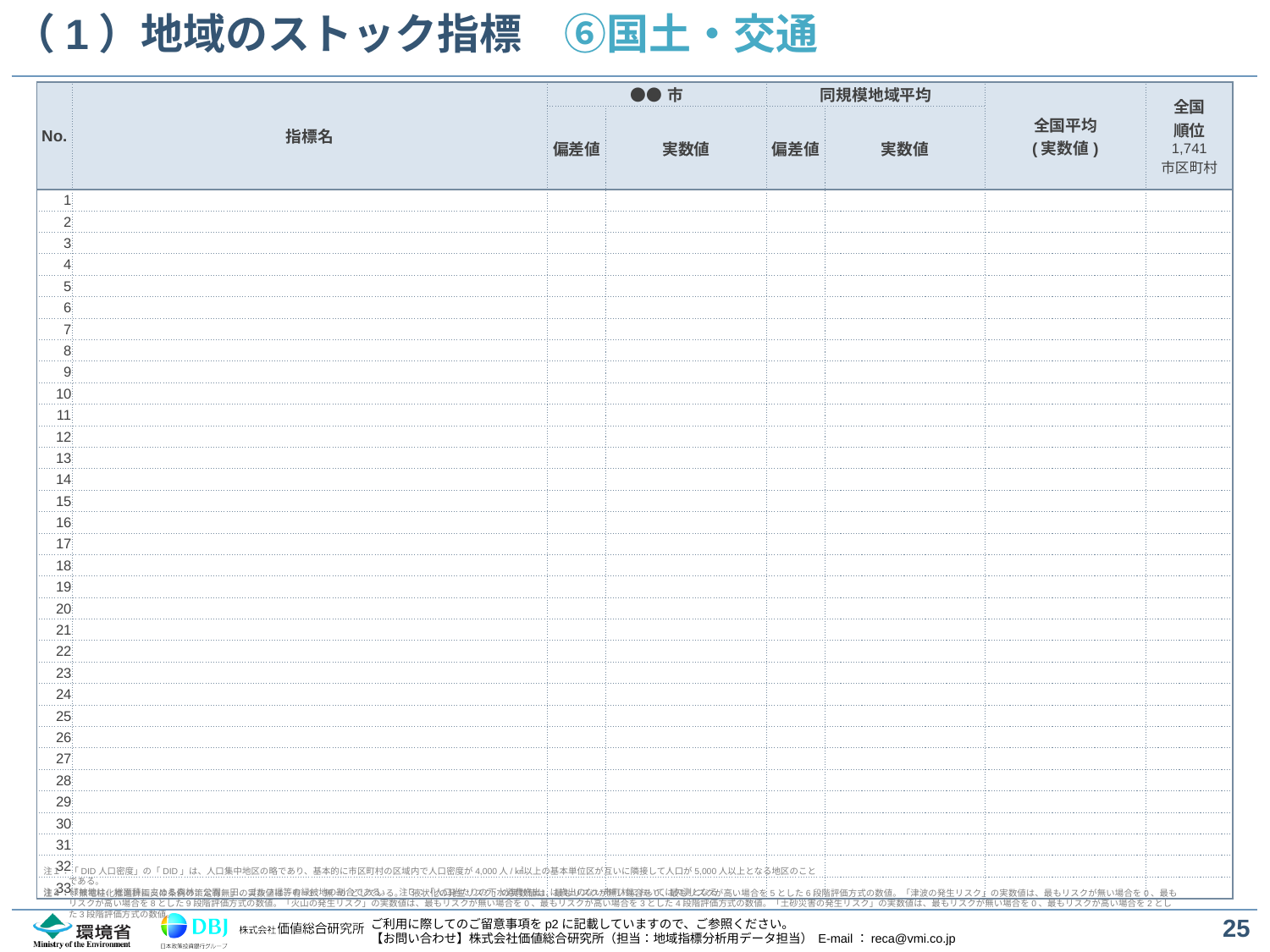

# （1）地域のストック指標　⑥国土・交通
| No. | 指標名 | ●●市 |  | 同規模地域平均 |  | 全国平均 (実数値) | 全国 順位 1,741 市区町村 |
| --- | --- | --- | --- | --- | --- | --- | --- |
|  |  | 偏差値 | 実数値 | 偏差値 | 実数値 |  |  |
| 1 |  |  |  |  |  |  |  |
| 2 |  |  |  |  |  |  |  |
| 3 |  |  |  |  |  |  |  |
| 4 |  |  |  |  |  |  |  |
| 5 |  |  |  |  |  |  |  |
| 6 |  |  |  |  |  |  |  |
| 7 |  |  |  |  |  |  |  |
| 8 |  |  |  |  |  |  |  |
| 9 |  |  |  |  |  |  |  |
| 10 |  |  |  |  |  |  |  |
| 11 |  |  |  |  |  |  |  |
| 12 |  |  |  |  |  |  |  |
| 13 |  |  |  |  |  |  |  |
| 14 |  |  |  |  |  |  |  |
| 15 |  |  |  |  |  |  |  |
| 16 |  |  |  |  |  |  |  |
| 17 |  |  |  |  |  |  |  |
| 18 |  |  |  |  |  |  |  |
| 19 |  |  |  |  |  |  |  |
| 20 |  |  |  |  |  |  |  |
| 21 |  |  |  |  |  |  |  |
| 22 |  |  |  |  |  |  |  |
| 23 |  |  |  |  |  |  |  |
| 24 |  |  |  |  |  |  |  |
| 25 |  |  |  |  |  |  |  |
| 26 |  |  |  |  |  |  |  |
| 27 |  |  |  |  |  |  |  |
| 28 |  |  |  |  |  |  |  |
| 29 |  |  |  |  |  |  |  |
| 30 |  |  |  |  |  |  |  |
| 31 |  |  |  |  |  |  |  |
| 32 |  |  |  |  |  |  |  |
| 33 |  |  |  |  |  |  |  |
注１：「DID人口密度」の「DID」は、人口集中地区の略であり、基本的に市区町村の区域内で人口密度が4,000人/㎢以上の基本単位区が互いに隣接して人口が5,000人以上となる地区のことである。
注２：緑被地は、総面積に占める森林、公園、田、ゴルフ場等の緑被地の割合である。　注３：「人口当たりの下水道費歳出」は歳出のない市町村においては欠測となる
注４：「無電柱化推進計画又は条例の策定有無」の実数値は、有=1、無=0 としている。「液状化の発生リスク」の実数値は、最もリスクが無い場合を0、最もリスクが高い場合を5とした6段階評価方式の数値。「津波の発生リスク」の実数値は、最もリスクが無い場合を0、最もリスクが高い場合を8とした9段階評価方式の数値。「火山の発生リスク」の実数値は、最もリスクが無い場合を0、最もリスクが高い場合を3とした4段階評価方式の数値。「土砂災害の発生リスク」の実数値は、最もリスクが無い場合を0、最もリスクが高い場合を2とした3段階評価方式の数値。
25